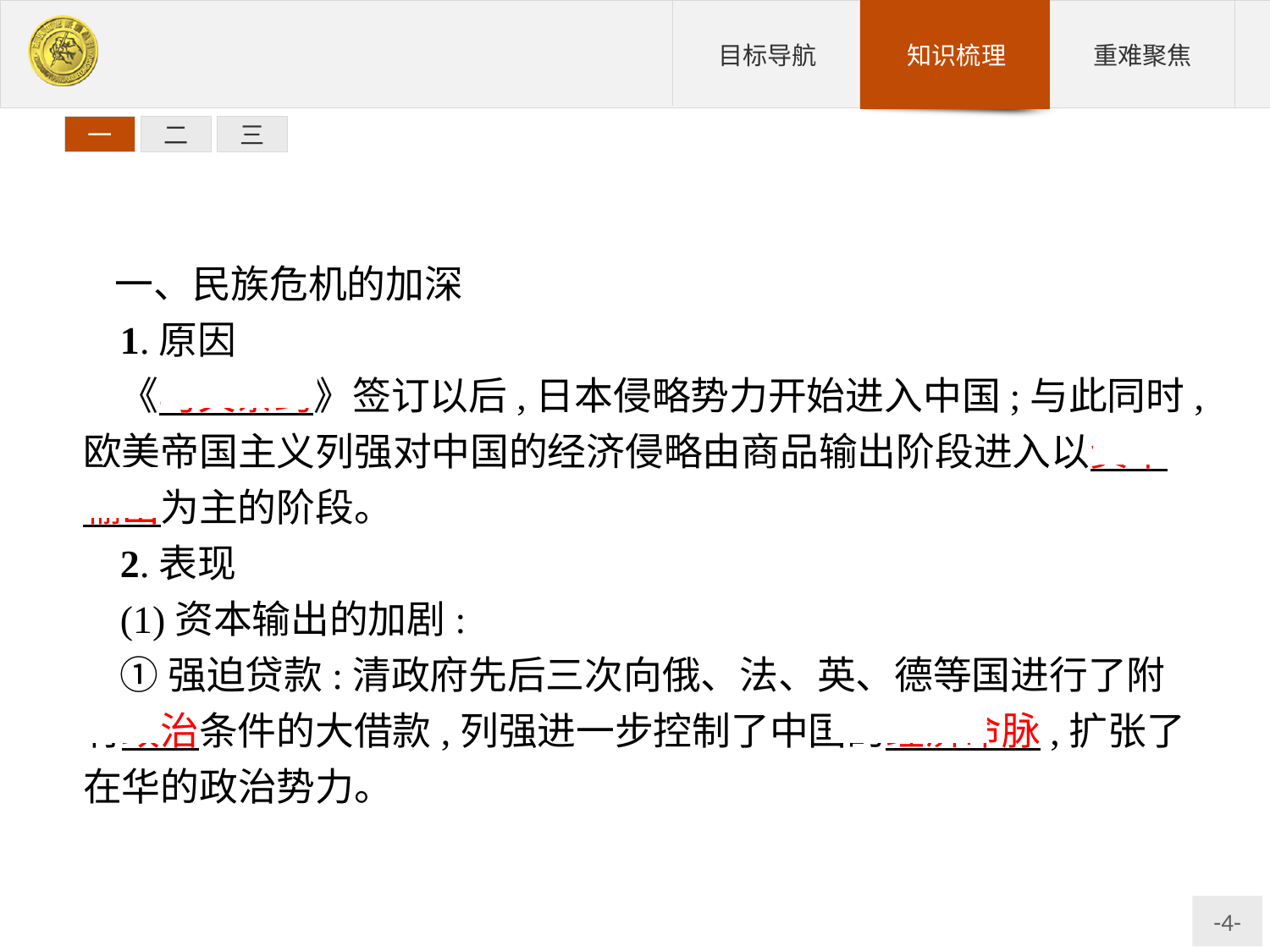

一
二
三
一、民族危机的加深
1.原因
《马关条约》签订以后,日本侵略势力开始进入中国;与此同时,欧美帝国主义列强对中国的经济侵略由商品输出阶段进入以资本输出为主的阶段。
2.表现
(1)资本输出的加剧:
①强迫贷款:清政府先后三次向俄、法、英、德等国进行了附有政治条件的大借款,列强进一步控制了中国的经济命脉,扩张了在华的政治势力。